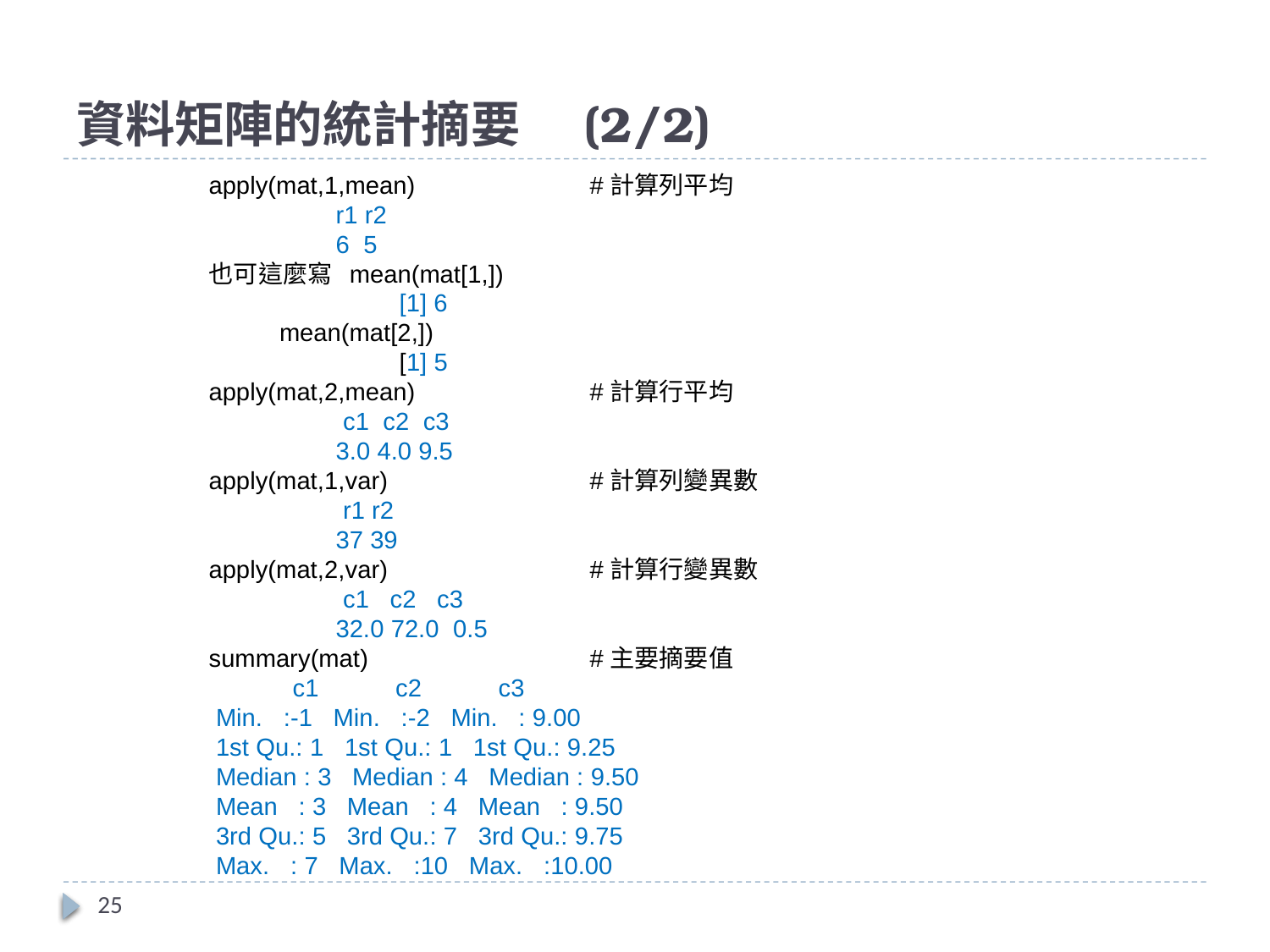

# 資料矩陣的統計摘要	(2/2)
apply(mat,1,mean)		#計算列平均
	r1 r2
 	6  5
也可這麼寫  mean(mat[1,])
		[1] 6
	 mean(mat[2,])
		[1] 5
apply(mat,2,mean)		#計算行平均
	 c1  c2  c3
	3.0 4.0 9.5
apply(mat,1,var)		#計算列變異數
	 r1 r2
	37 39
apply(mat,2,var)		#計算行變異數
	 c1   c2   c3
	32.0 72.0  0.5
summary(mat)		#主要摘要值
            c1           c2           c3
 Min.   :-1   Min.   :-2   Min.   : 9.00
 1st Qu.: 1   1st Qu.: 1   1st Qu.: 9.25
 Median : 3   Median : 4   Median : 9.50
 Mean   : 3   Mean   : 4   Mean   : 9.50
 3rd Qu.: 5   3rd Qu.: 7   3rd Qu.: 9.75
 Max.   : 7   Max.   :10   Max.   :10.00
25